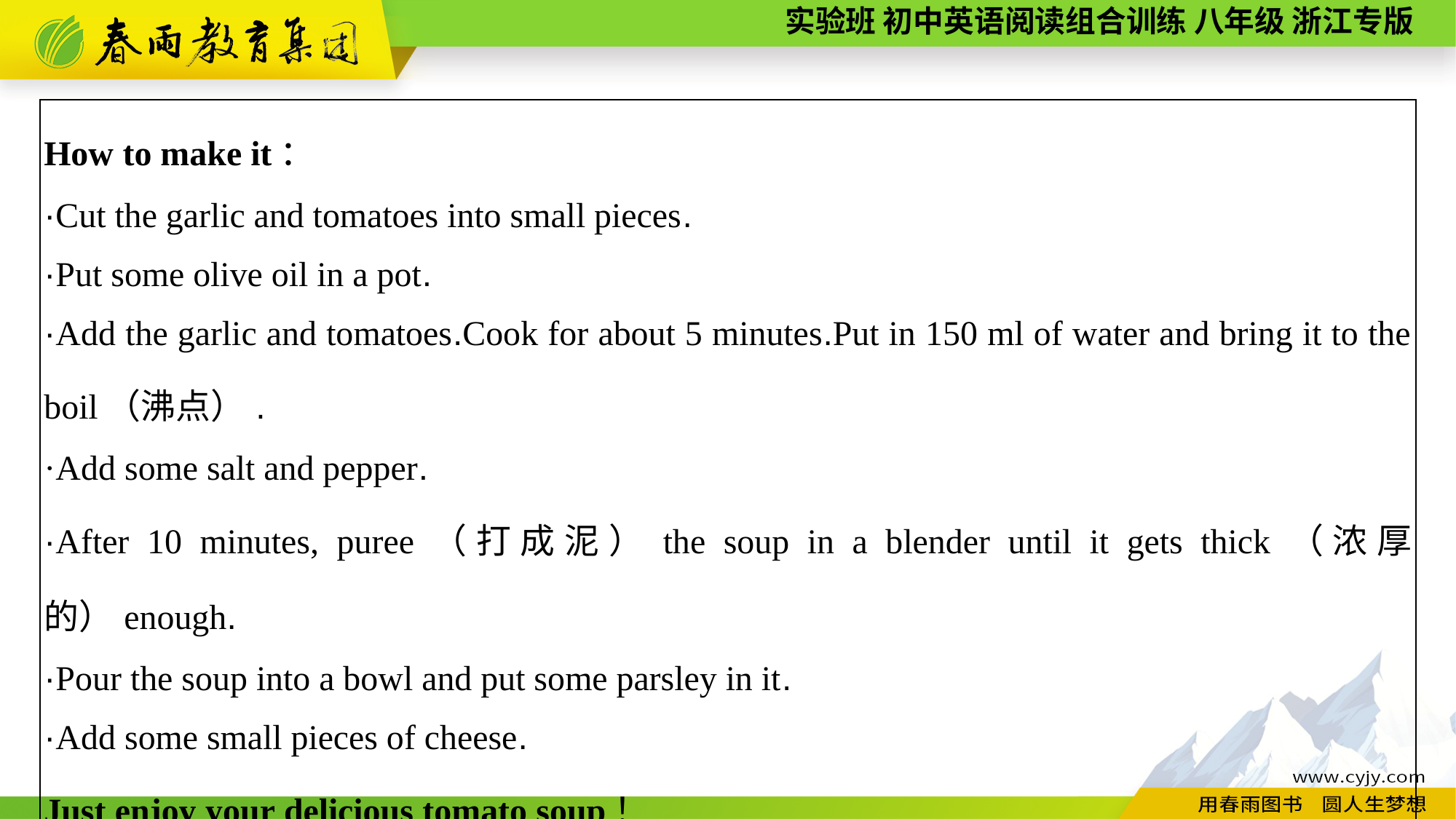

| How to make it： ·Cut the garlic and tomatoes into small pieces. ·Put some olive oil in a pot. ·Add the garlic and tomatoes.Cook for about 5 minutes.Put in 150 ml of water and bring it to the boil（沸点）. ·Add some salt and pepper. ·After 10 minutes, puree（打成泥）the soup in a blender until it gets thick（浓厚的）enough. ·Pour the soup into a bowl and put some parsley in it. ·Add some small pieces of cheese. Just enjoy your delicious tomato soup！ |
| --- |